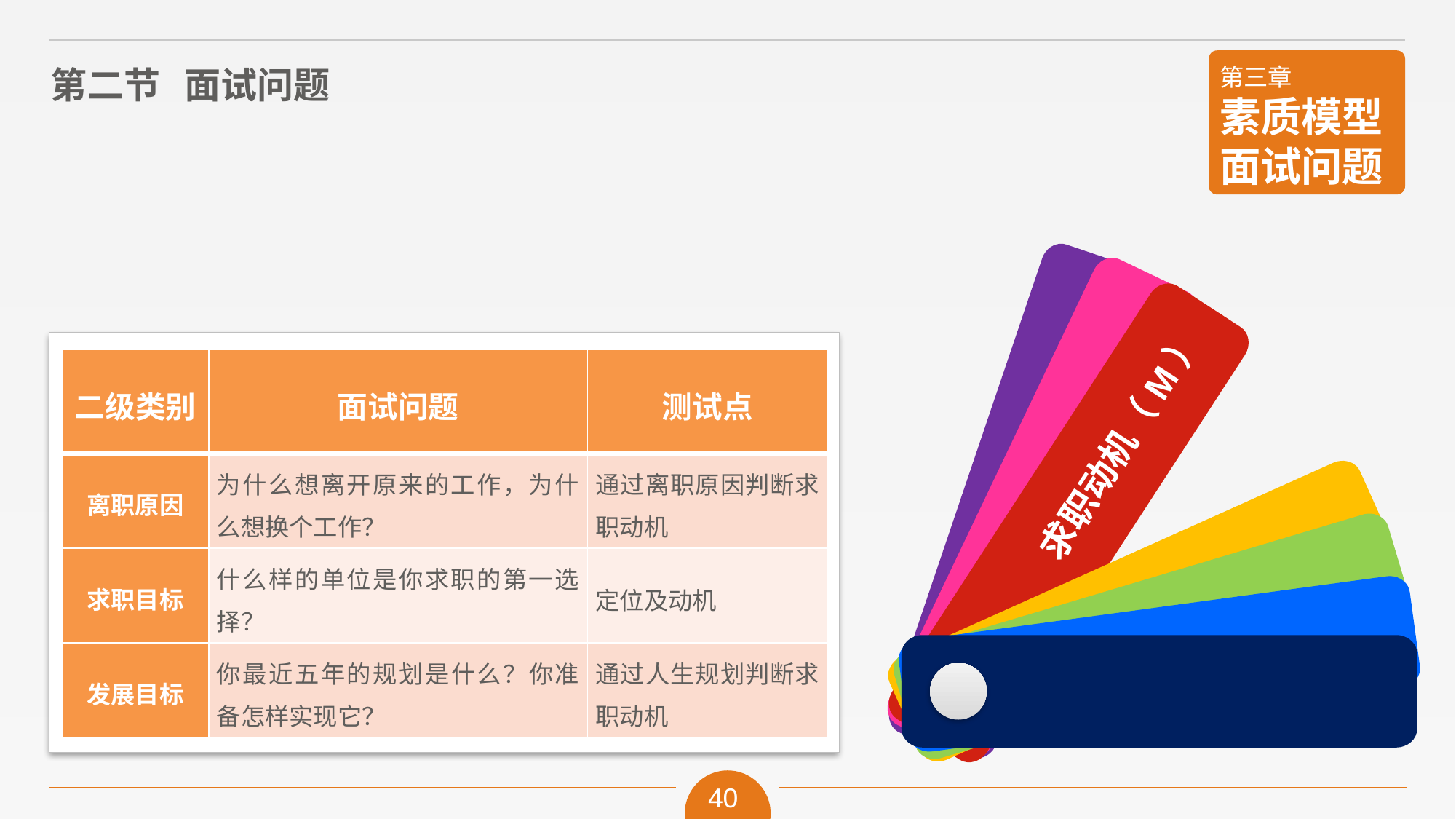

求职动机（M）

| 二级类别 | 面试问题 | 测试点 |
| --- | --- | --- |
| 离职原因 | 为什么想离开原来的工作，为什么想换个工作？ | 通过离职原因判断求职动机 |
| 求职目标 | 什么样的单位是你求职的第一选择？ | 定位及动机 |
| 发展目标 | 你最近五年的规划是什么？你准备怎样实现它？ | 通过人生规划判断求职动机 |